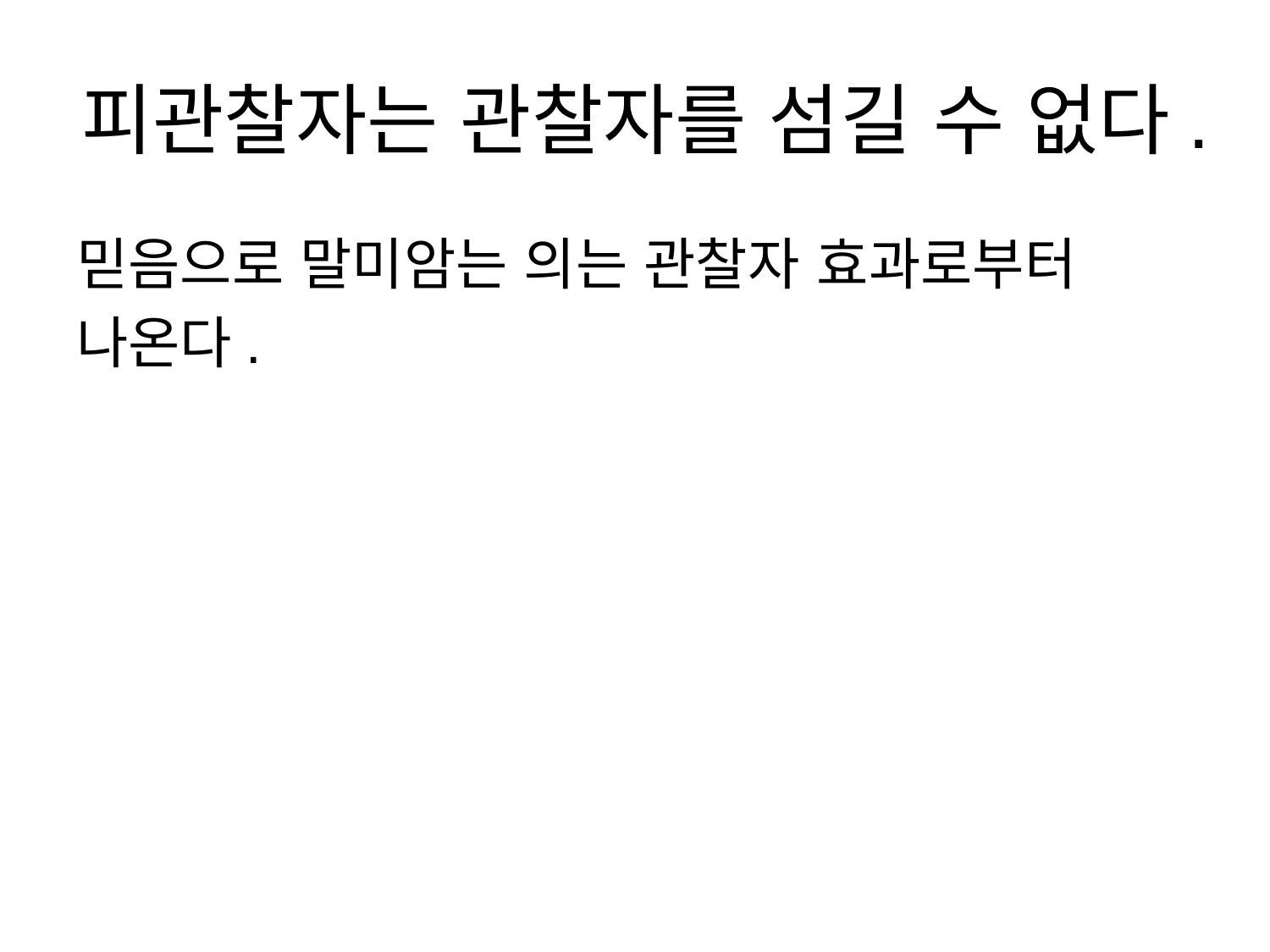

# 피관찰자는 관찰자를 섬길 수 없다.
믿음으로 말미암는 의는 관찰자 효과로부터
나온다.